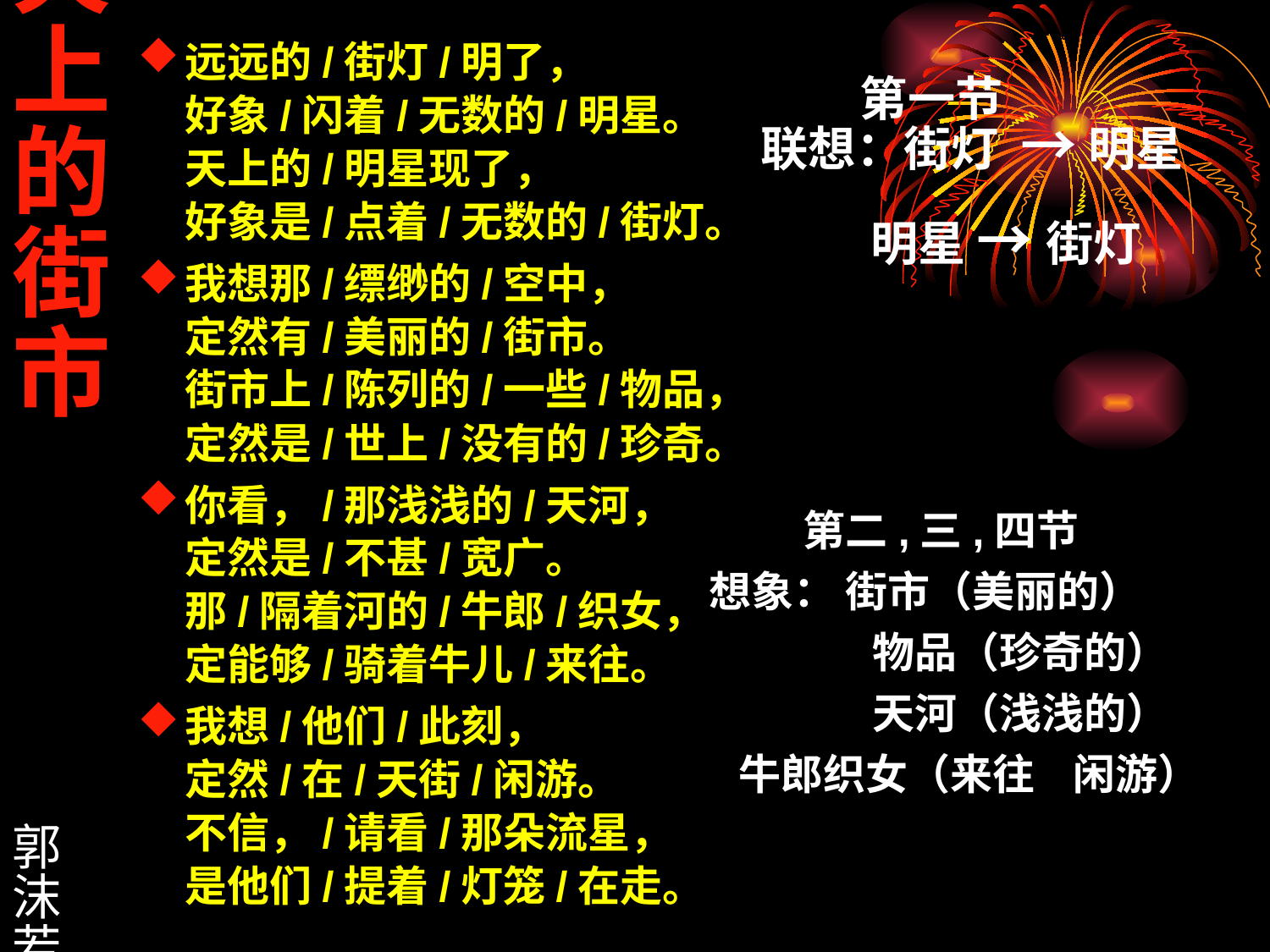

远远的/街灯/明了， 
好象/闪着/无数的/明星。 
天上的/明星现了， 
好象是/点着/无数的/街灯。
我想那/缥缈的/空中， 
定然有/美丽的/街市。 
街市上/陈列的/一些/物品， 
定然是/世上/没有的/珍奇。
你看，/那浅浅的/天河， 
定然是/不甚/宽广。 
那/隔着河的/牛郎/织女， 
定能够/骑着牛儿/来往。
我想/他们/此刻， 
定然/在/天街/闲游。 
不信，/请看/那朵流星， 
是他们/提着/灯笼/在走。

              第一节
联想：街灯  → 明星 
      明星 → 街灯
# 天上的街市 　　            郭沫 若

         第二,三,四节
想象： 街市（美丽的）
       物品（珍奇的）
        天河（浅浅的）
  牛郎织女（来往    闲游）